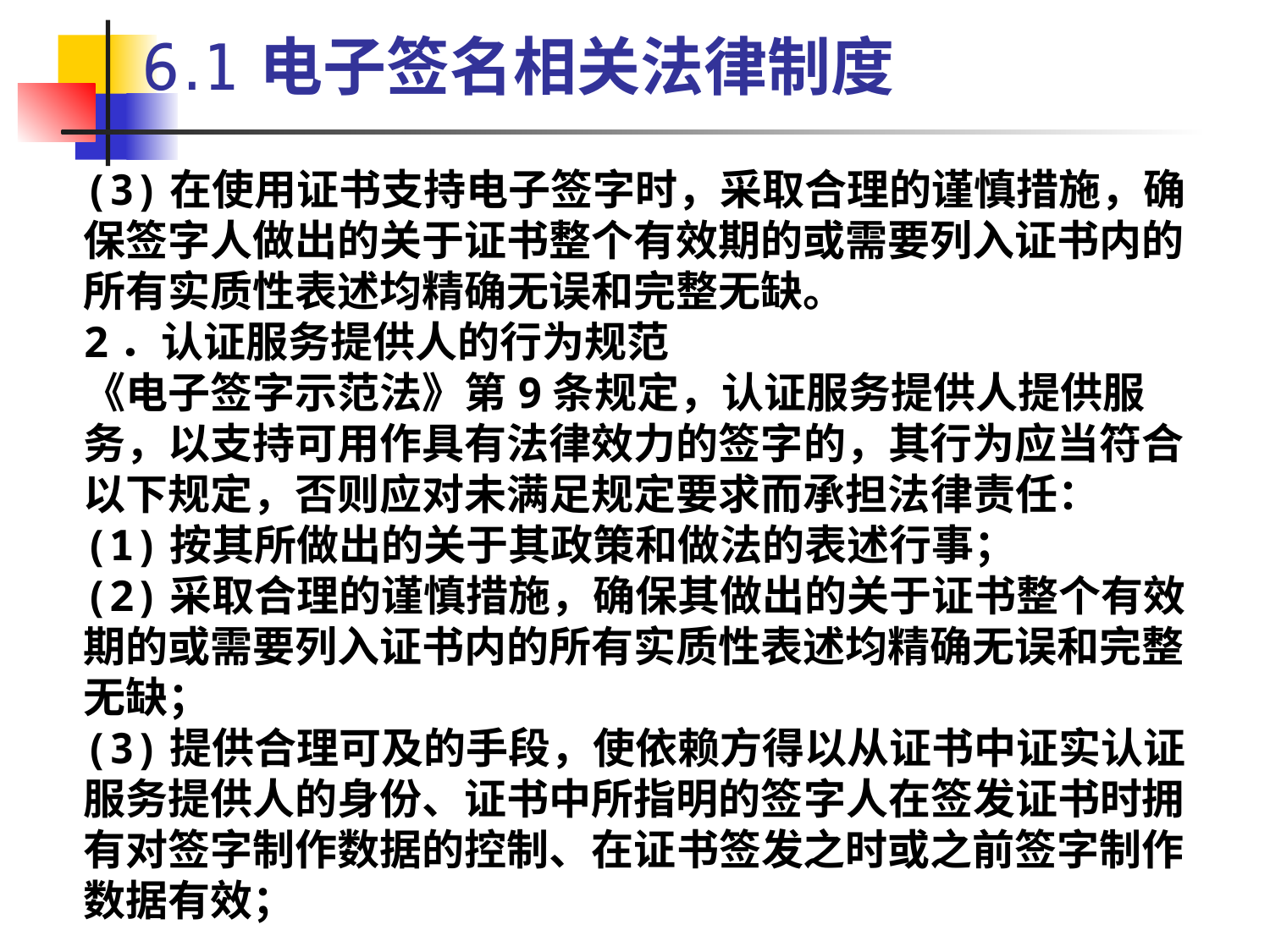

6.1电子签名相关法律制度
(3)在使用证书支持电子签字时，采取合理的谨慎措施，确保签字人做出的关于证书整个有效期的或需要列入证书内的所有实质性表述均精确无误和完整无缺。
2．认证服务提供人的行为规范
《电子签字示范法》第9条规定，认证服务提供人提供服务，以支持可用作具有法律效力的签字的，其行为应当符合以下规定，否则应对未满足规定要求而承担法律责任：
(1)按其所做出的关于其政策和做法的表述行事；
(2)采取合理的谨慎措施，确保其做出的关于证书整个有效期的或需要列入证书内的所有实质性表述均精确无误和完整无缺；
(3)提供合理可及的手段，使依赖方得以从证书中证实认证服务提供人的身份、证书中所指明的签字人在签发证书时拥有对签字制作数据的控制、在证书签发之时或之前签字制作数据有效；